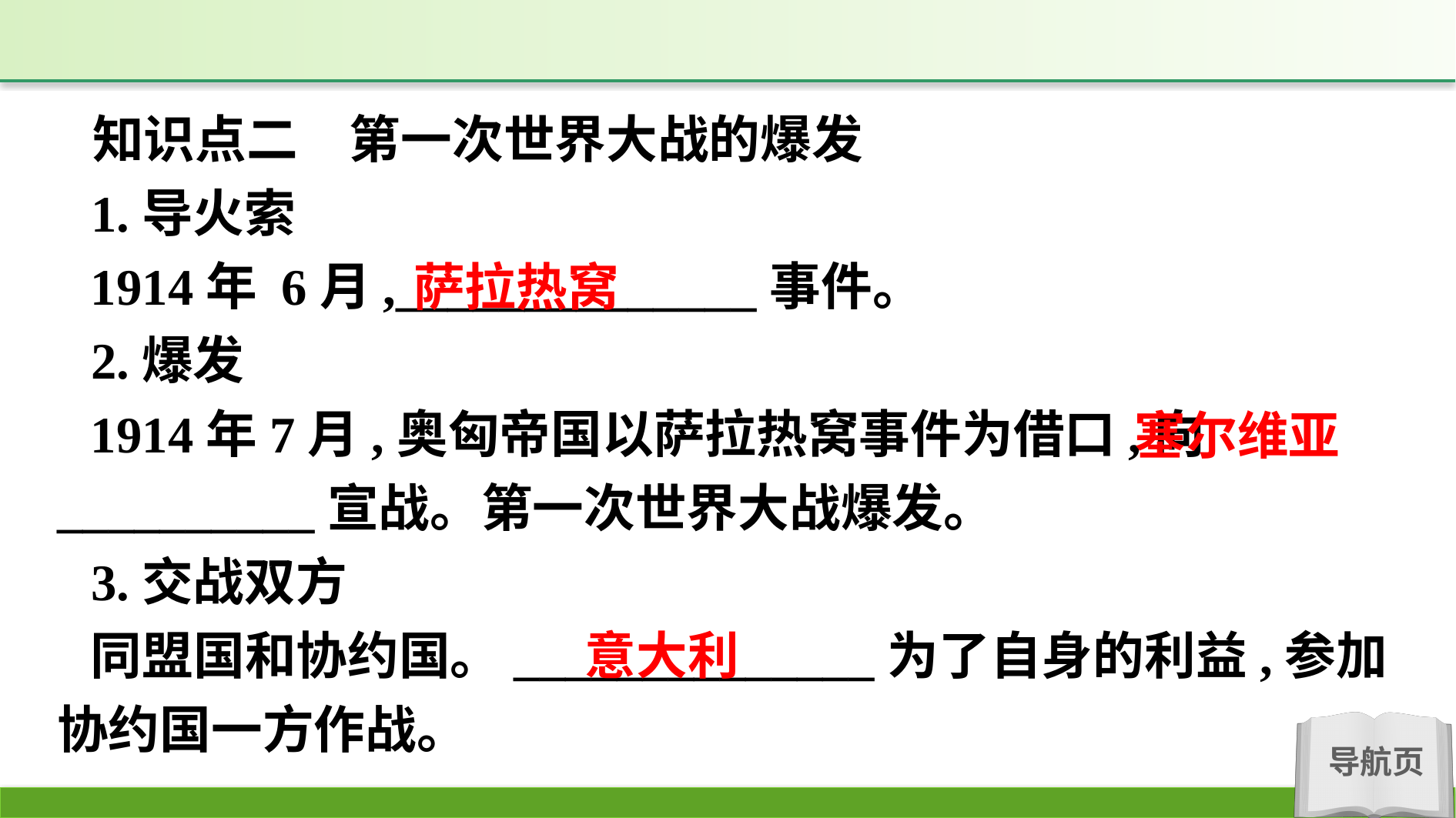

知识点二　第一次世界大战的爆发
1.导火索
1914年 6月,______________事件。
2.爆发
1914年7月,奥匈帝国以萨拉热窝事件为借口,向__________宣战。第一次世界大战爆发。
3.交战双方
同盟国和协约国。______________为了自身的利益,参加协约国一方作战。
萨拉热窝
塞尔维亚
意大利